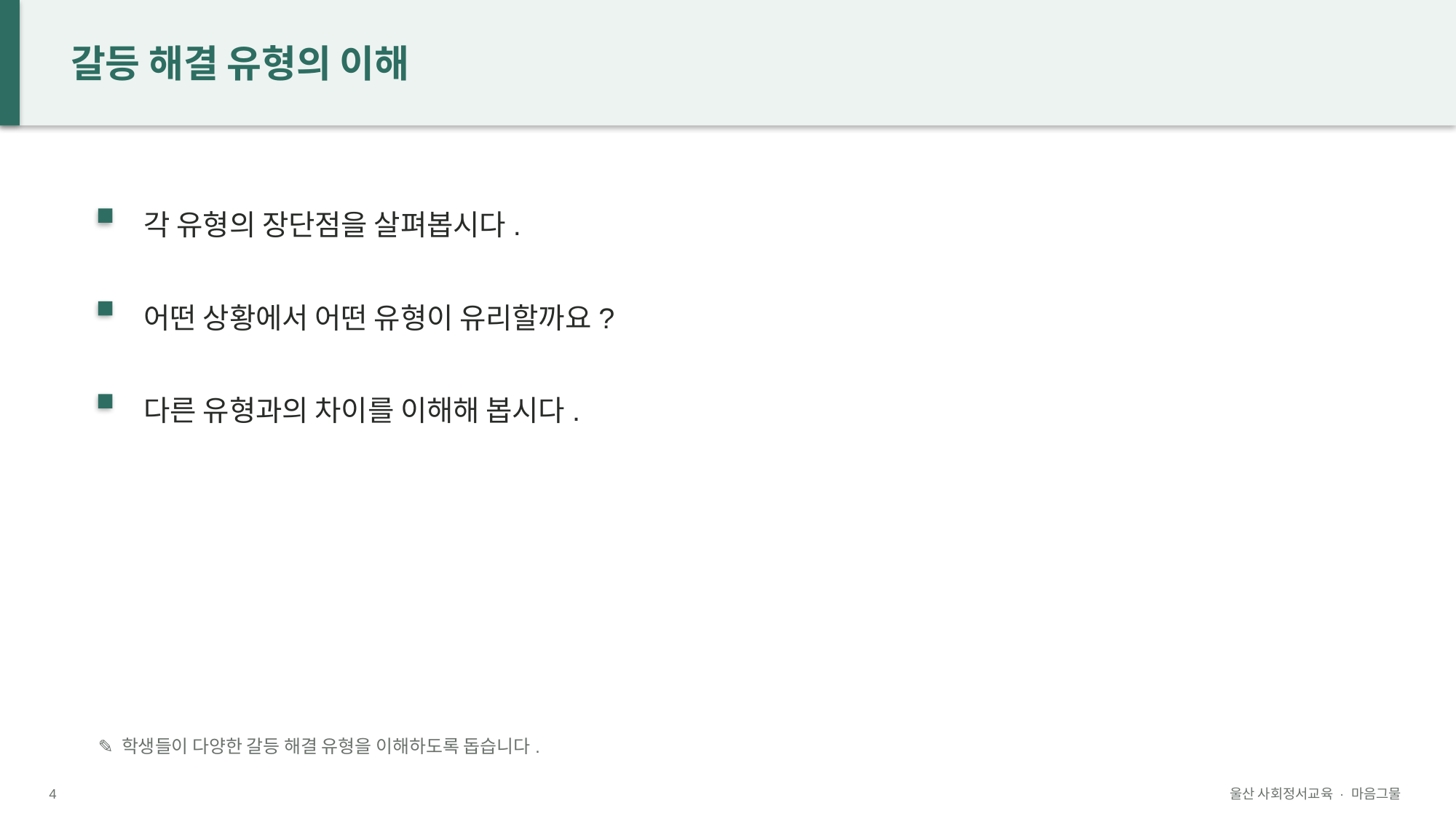

갈등 해결 유형의 이해
각 유형의 장단점을 살펴봅시다.

어떤 상황에서 어떤 유형이 유리할까요?

다른 유형과의 차이를 이해해 봅시다.

✎ 학생들이 다양한 갈등 해결 유형을 이해하도록 돕습니다.
4
울산 사회정서교육 · 마음그물